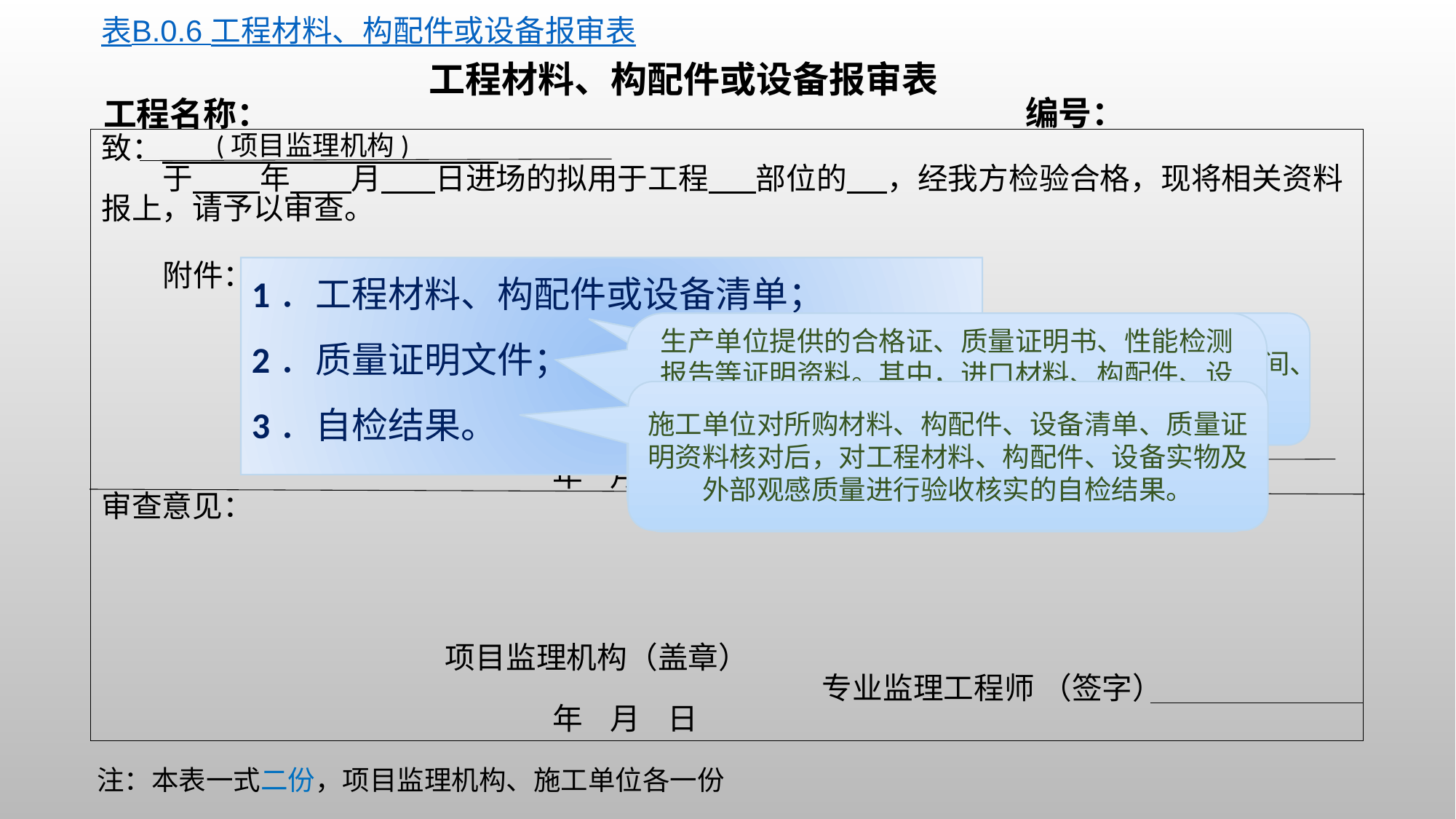

表B.0.6 工程材料、构配件或设备报审表
工程材料、构配件或设备报审表
编号：
工程名称：
(项目监理机构)
致：
        于          年         月        日进场的拟用于工程       部位的      ，经我方检验合格，现将相关资料报上，请予以审查。

        附件：

                                               施工项目部（盖章）
                                                 项目经理（签字）
                                                                  年    月    日
审查意见：

                                                  项目监理机构（盖章）
                                                                                                          专业监理工程师 （签字）
                                                                  年    月    日
1．工程材料、构配件或设备清单；
2．质量证明文件；
3．自检结果。
生产单位提供的合格证、质量证明书、性能检测报告等证明资料。其中，进口材料、构配件、设备应有商检的证明文件；新产品、新材料、新设备应有相应资质机构的鉴定文件。如无证明文件原件，需提供复印件，但应在复印件上加盖证明文件提供单位的公章。
应写明工程材料、构配件或设备的名称、进场时间、拟使用的工程部位等。
施工单位对所购材料、构配件、设备清单、质量证明资料核对后，对工程材料、构配件、设备实物及外部观感质量进行验收核实的自检结果。
注：本表一式二份，项目监理机构、施工单位各一份